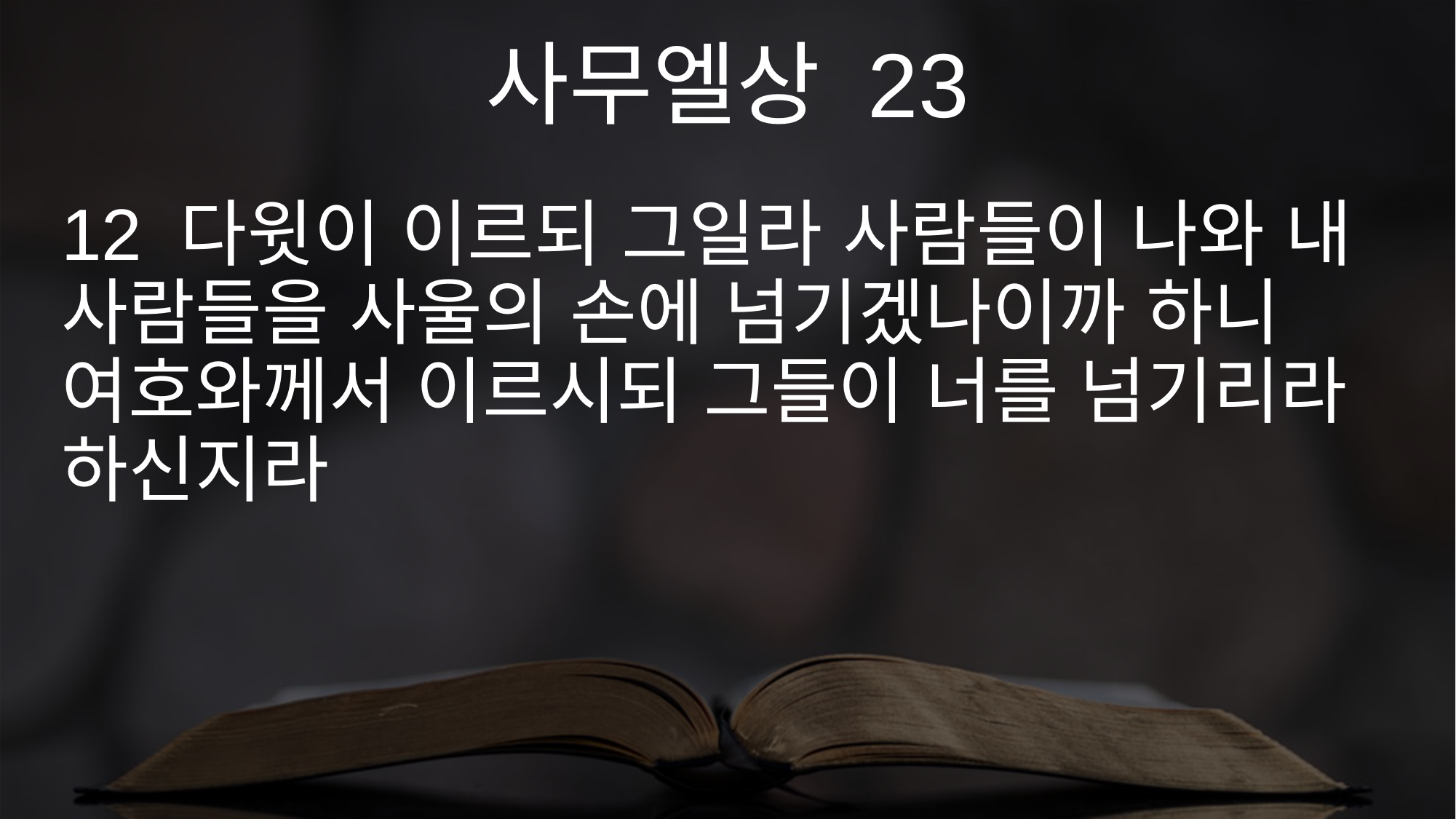

사무엘상 23
12 다윗이 이르되 그일라 사람들이 나와 내 사람들을 사울의 손에 넘기겠나이까 하니 여호와께서 이르시되 그들이 너를 넘기리라 하신지라